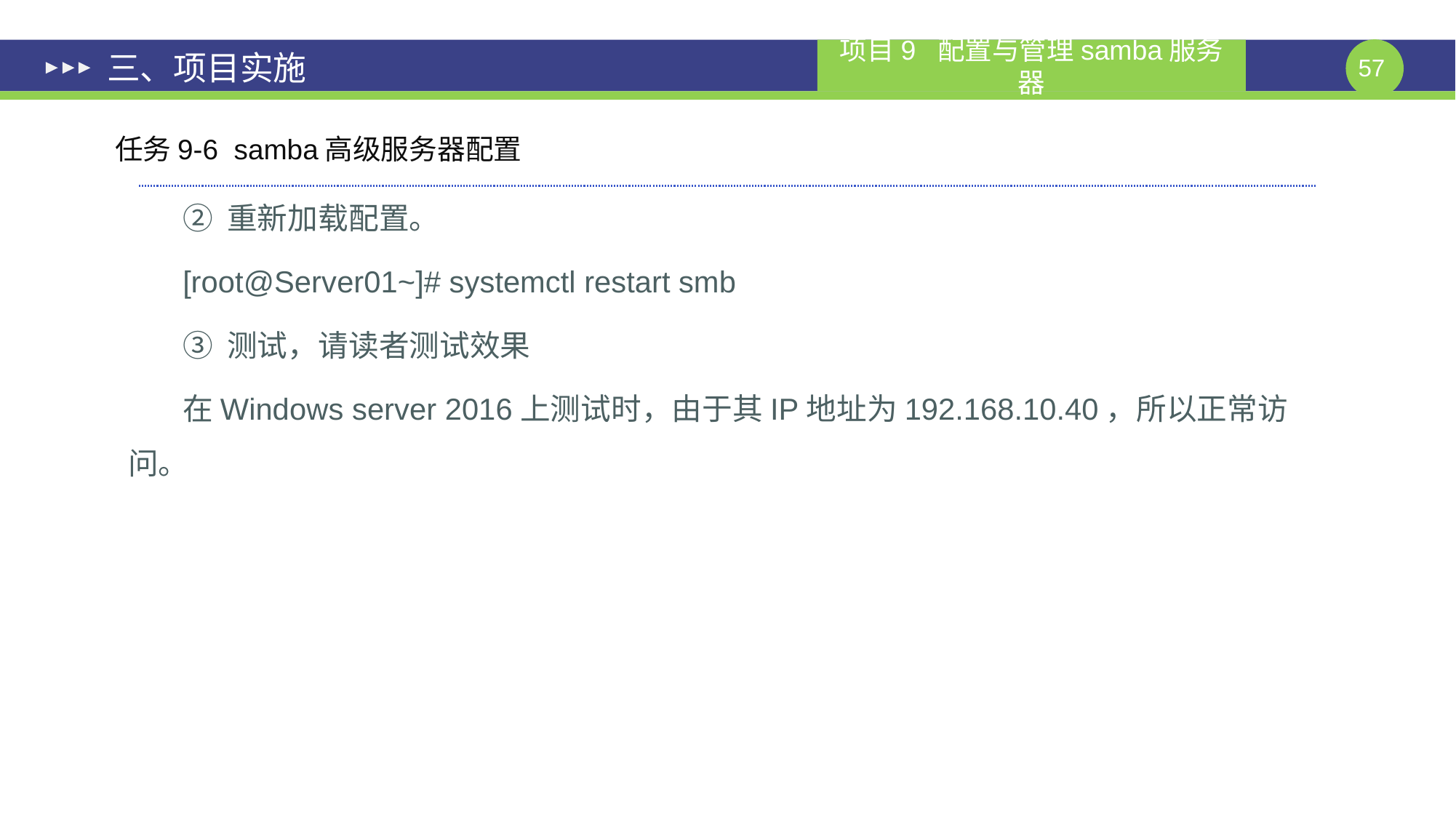

# 三、项目实施
任务9-6  samba高级服务器配置
② 重新加载配置。
[root@Server01~]# systemctl restart smb
③ 测试，请读者测试效果
在Windows server 2016上测试时，由于其IP地址为192.168.10.40，所以正常访问。